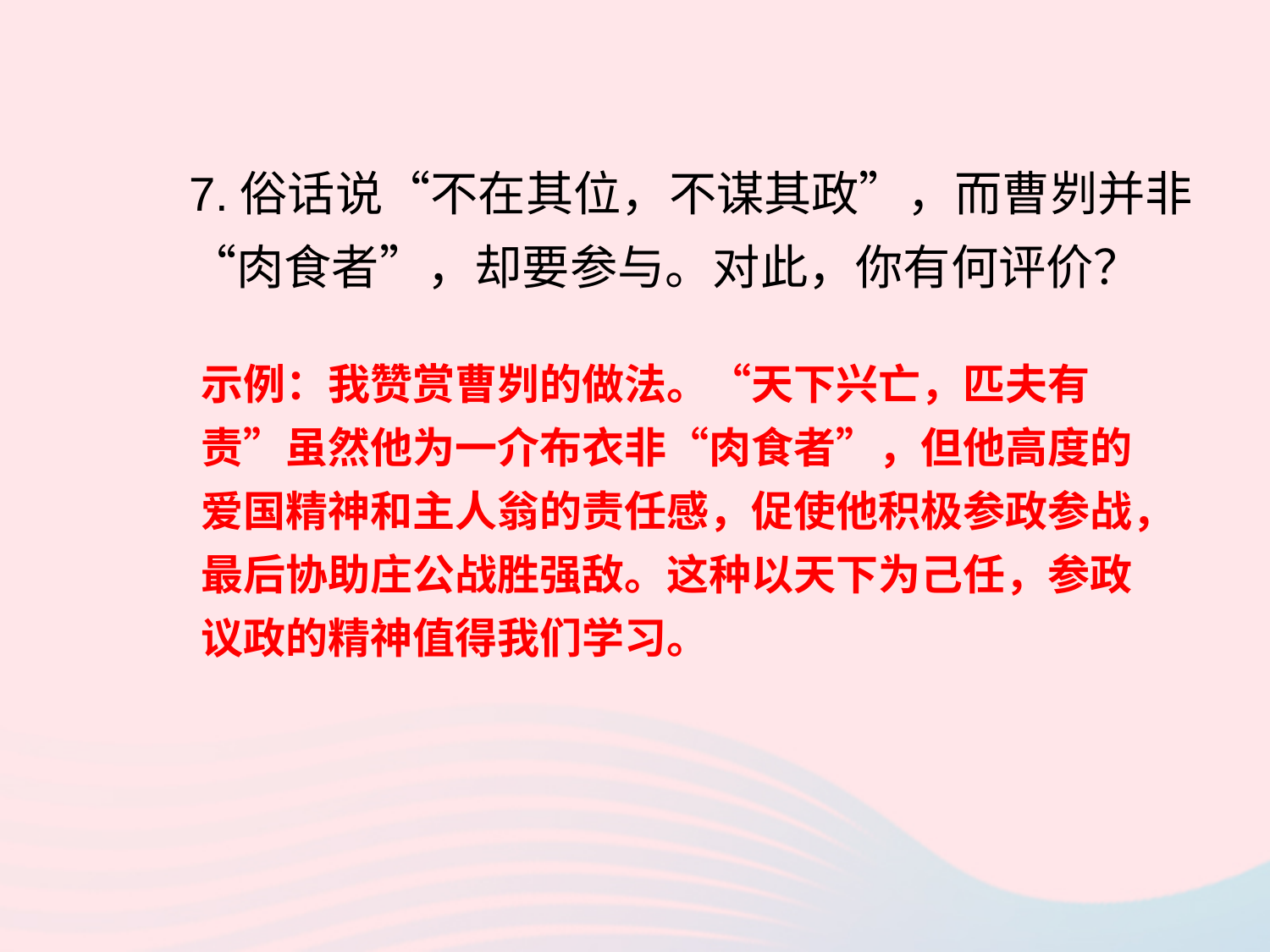

7.俗话说“不在其位，不谋其政”，而曹刿并非“肉食者”，却要参与。对此，你有何评价？
示例：我赞赏曹刿的做法。“天下兴亡，匹夫有责”虽然他为一介布衣非“肉食者”，但他高度的爱国精神和主人翁的责任感，促使他积极参政参战，最后协助庄公战胜强敌。这种以天下为己任，参政议政的精神值得我们学习。